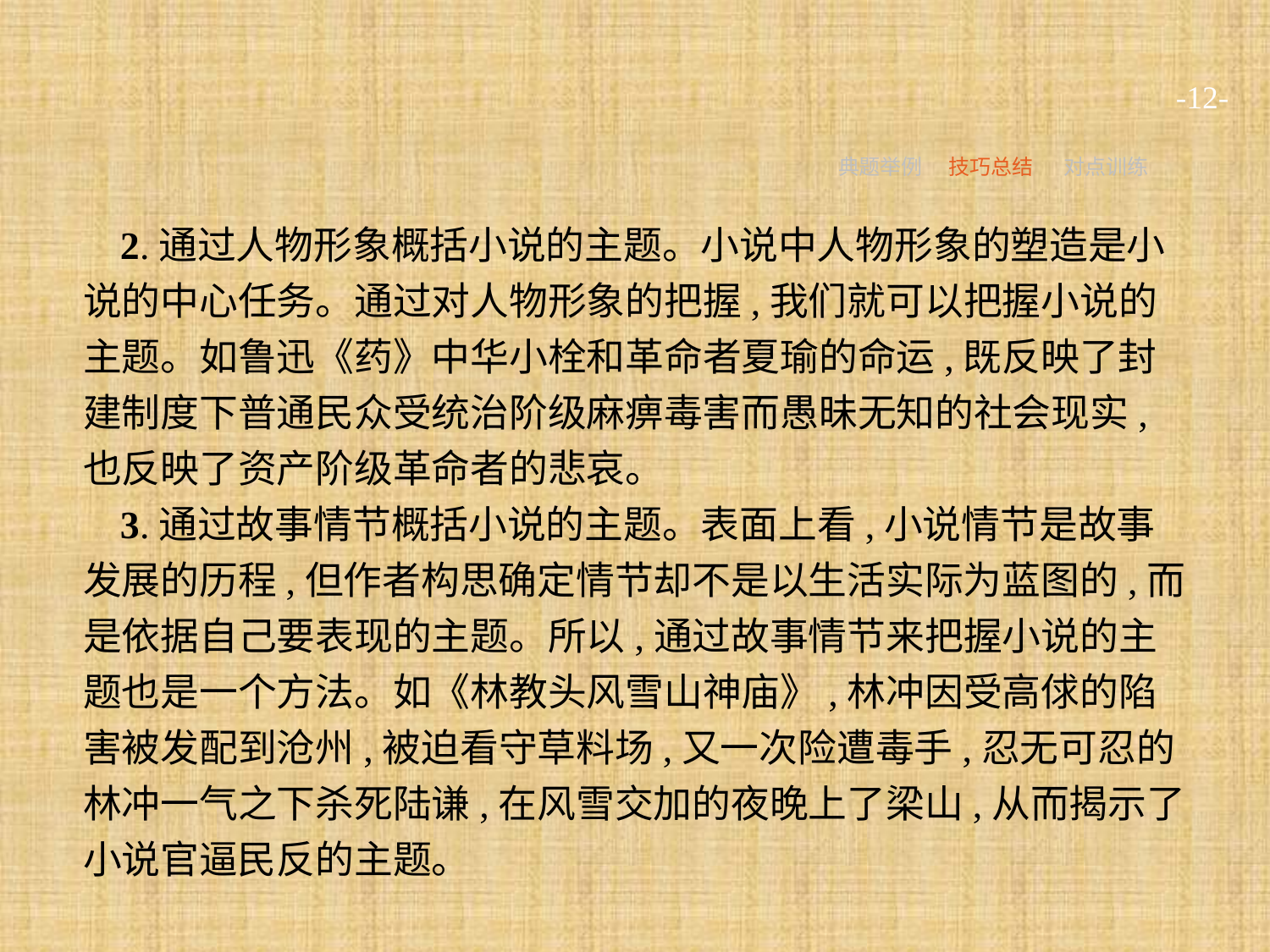

-12-
典题举例
技巧总结
对点训练
2.通过人物形象概括小说的主题。小说中人物形象的塑造是小说的中心任务。通过对人物形象的把握,我们就可以把握小说的主题。如鲁迅《药》中华小栓和革命者夏瑜的命运,既反映了封建制度下普通民众受统治阶级麻痹毒害而愚昧无知的社会现实,也反映了资产阶级革命者的悲哀。
3.通过故事情节概括小说的主题。表面上看,小说情节是故事发展的历程,但作者构思确定情节却不是以生活实际为蓝图的,而是依据自己要表现的主题。所以,通过故事情节来把握小说的主题也是一个方法。如《林教头风雪山神庙》,林冲因受高俅的陷害被发配到沧州,被迫看守草料场,又一次险遭毒手,忍无可忍的林冲一气之下杀死陆谦,在风雪交加的夜晚上了梁山,从而揭示了小说官逼民反的主题。